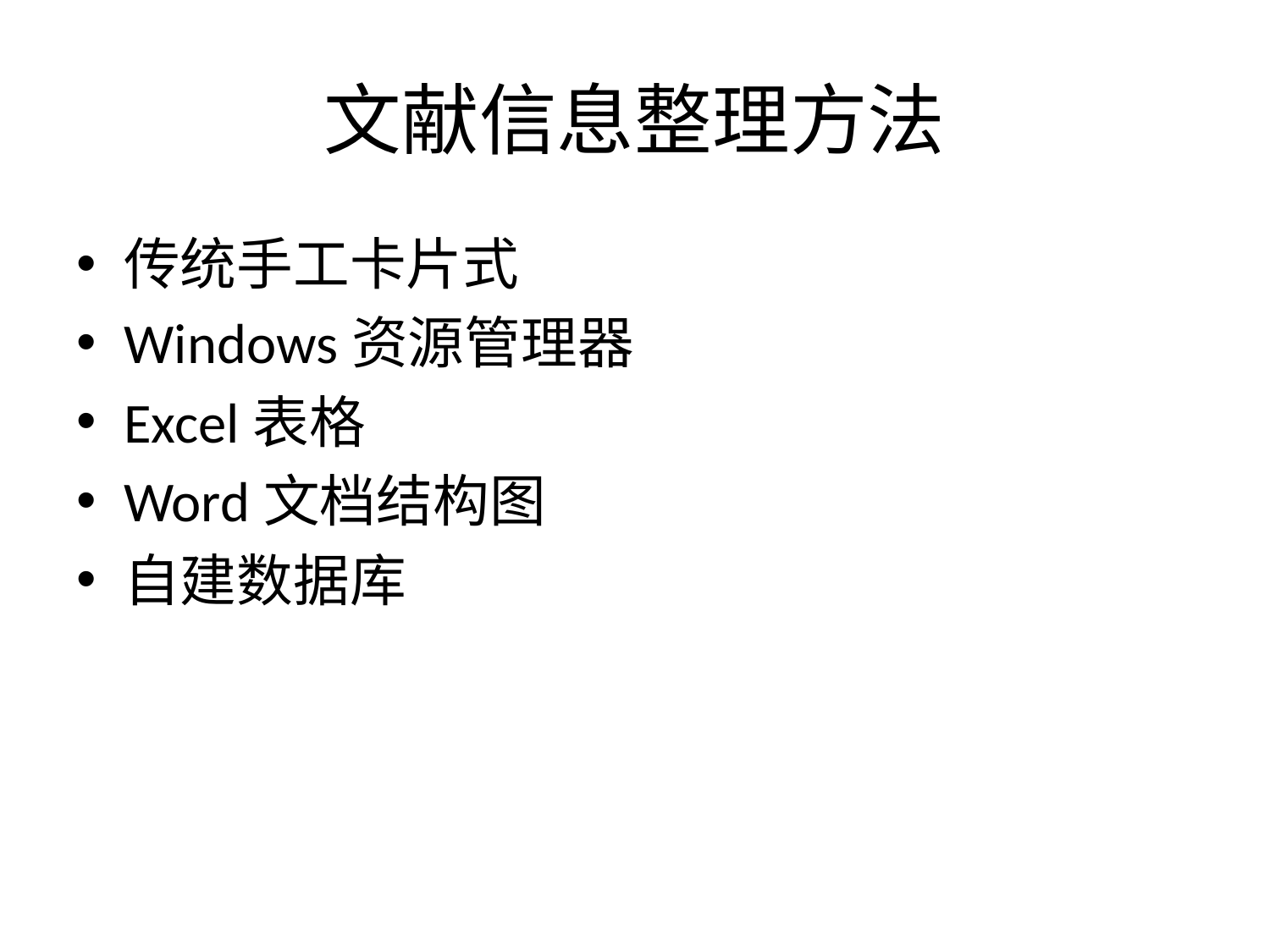

# 文献信息整理方法
传统手工卡片式
Windows资源管理器
Excel表格
Word文档结构图
自建数据库